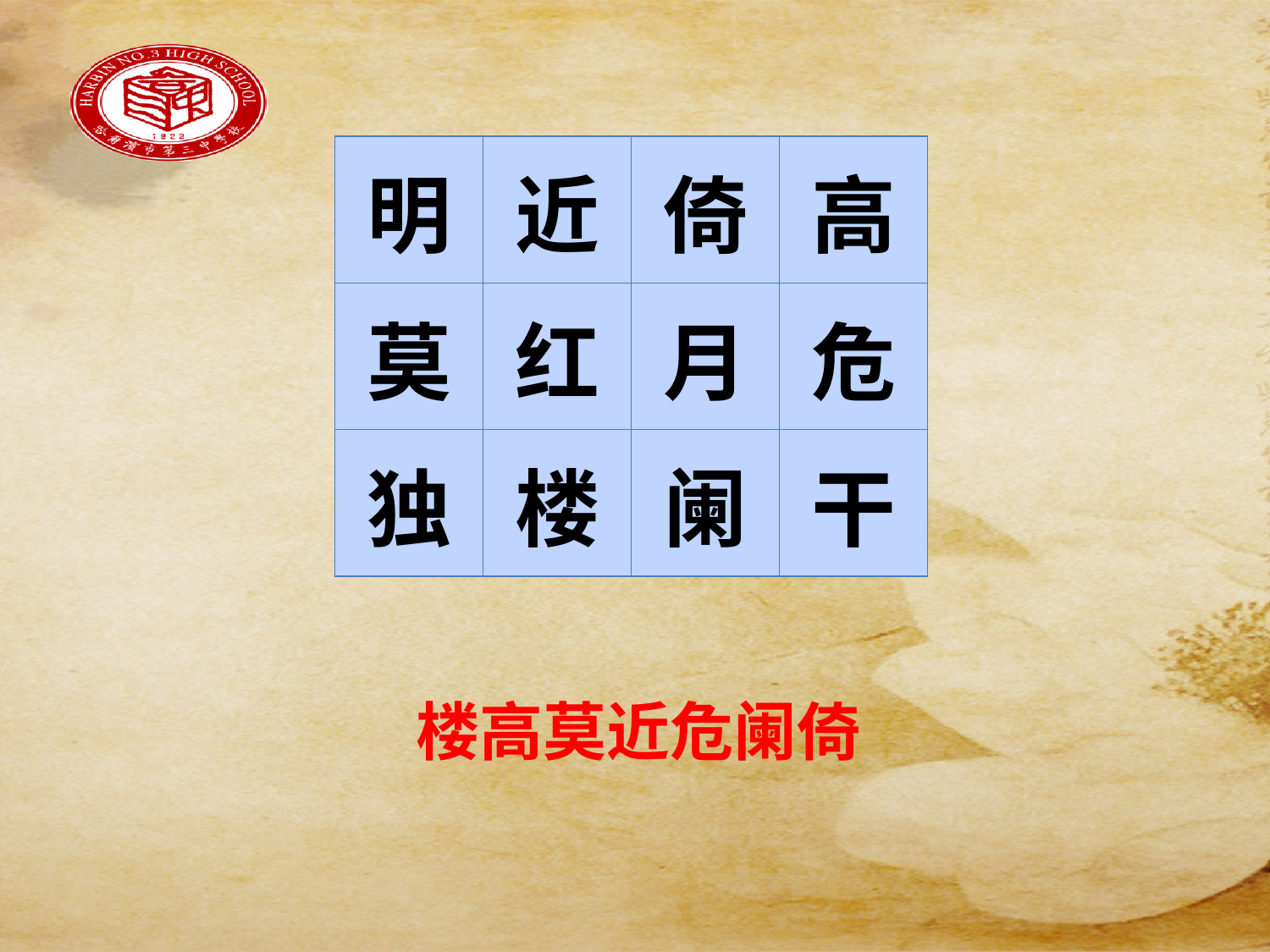

#
| 明 | 近 | 倚 | 高 |
| --- | --- | --- | --- |
| 莫 | 红 | 月 | 危 |
| 独 | 楼 | 阑 | 干 |
楼高莫近危阑倚